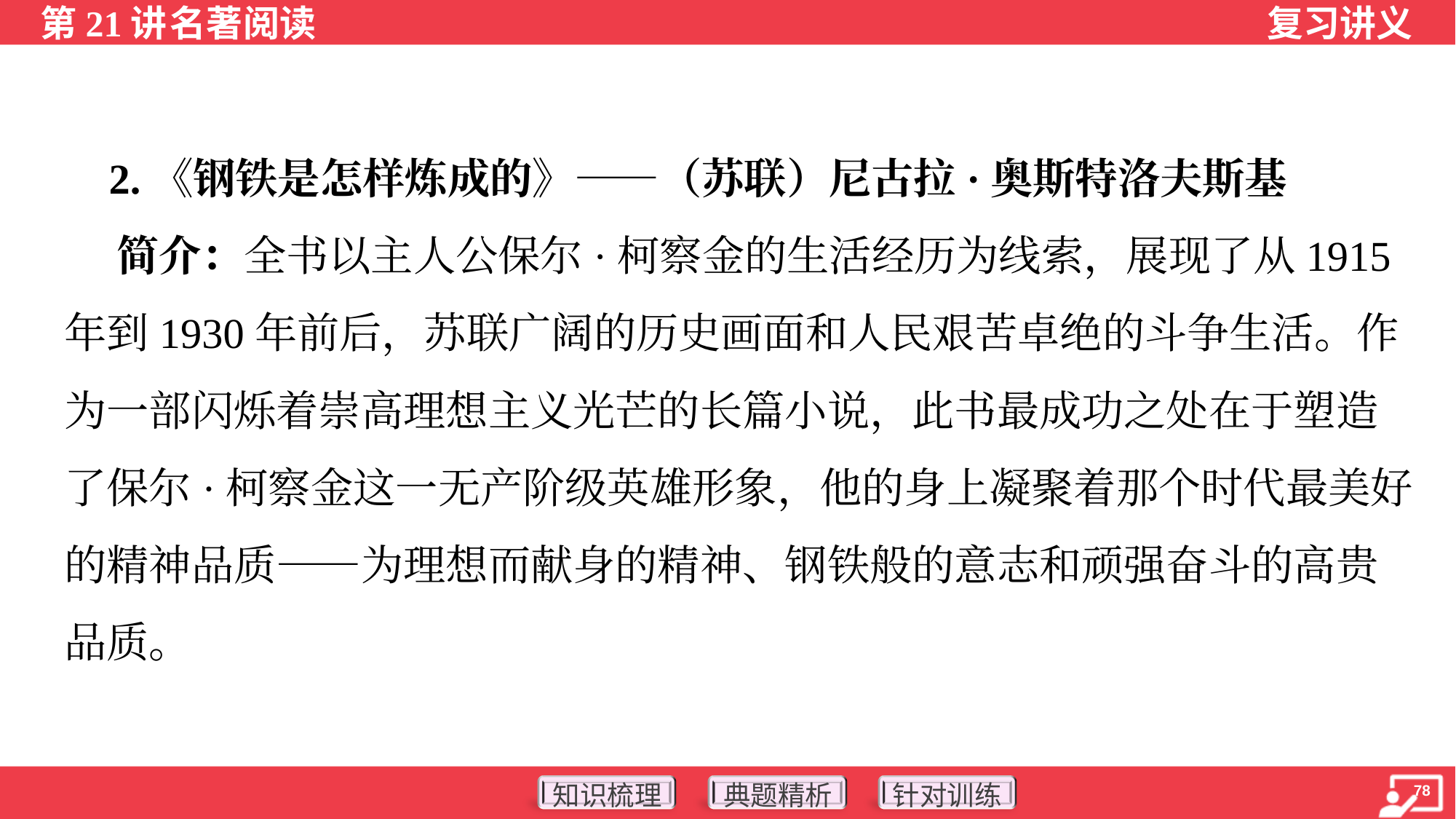

2.《钢铁是怎样炼成的》——（苏联）尼古拉·奥斯特洛夫斯基
    简介：全书以主人公保尔·柯察金的生活经历为线索，展现了从1915
年到1930年前后，苏联广阔的历史画面和人民艰苦卓绝的斗争生活。作
为一部闪烁着崇高理想主义光芒的长篇小说，此书最成功之处在于塑造
了保尔·柯察金这一无产阶级英雄形象，他的身上凝聚着那个时代最美好
的精神品质——为理想而献身的精神、钢铁般的意志和顽强奋斗的高贵
品质。